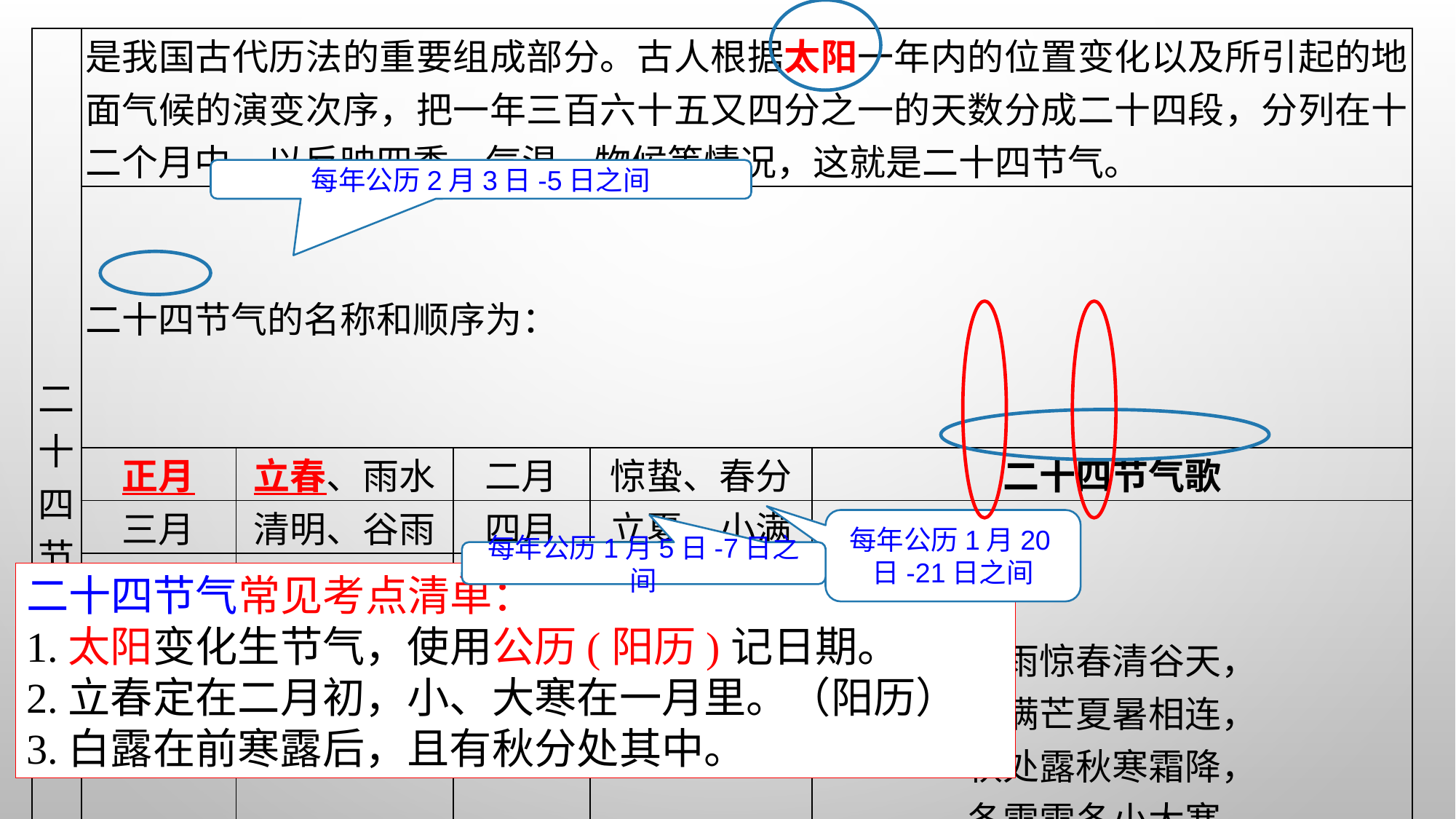

| 二十四节气 | 是我国古代历法的重要组成部分。古人根据太阳一年内的位置变化以及所引起的地面气候的演变次序，把一年三百六十五又四分之一的天数分成二十四段，分列在十二个月中，以反映四季、气温、物候等情况，这就是二十四节气。 |  |  |  |  |
| --- | --- | --- | --- | --- | --- |
|  | 二十四节气的名称和顺序为： |  |  |  |  |
|  | 正月 | 立春、雨水 | 二月 | 惊蛰、春分 | 二十四节气歌 |
|  | 三月 | 清明、谷雨 | 四月 | 立夏、小满 | 春雨惊春清谷天， 夏满芒夏暑相连， 秋处露秋寒霜降， 冬雪雪冬小大寒。 |
|  | 五月 | 芒种、夏至 | 六月 | 小暑、大暑 |  |
|  | 七月 | 立秋、处暑 | 八月 | 白露、秋分 |  |
|  | 九月 | 寒露、霜降 | 十月 | 立冬、小雪 |  |
|  | 十一月 | 大雪、冬至 | 十二月 | 小寒、大寒 |  |
每年公历2月3日-5日之间

每年公历1月20日-21日之间
每年公历1月5日-7日之间
二十四节气常见考点清单：
1.太阳变化生节气，使用公历(阳历)记日期。
2.立春定在二月初，小、大寒在一月里。（阳历）
3.白露在前寒露后，且有秋分处其中。